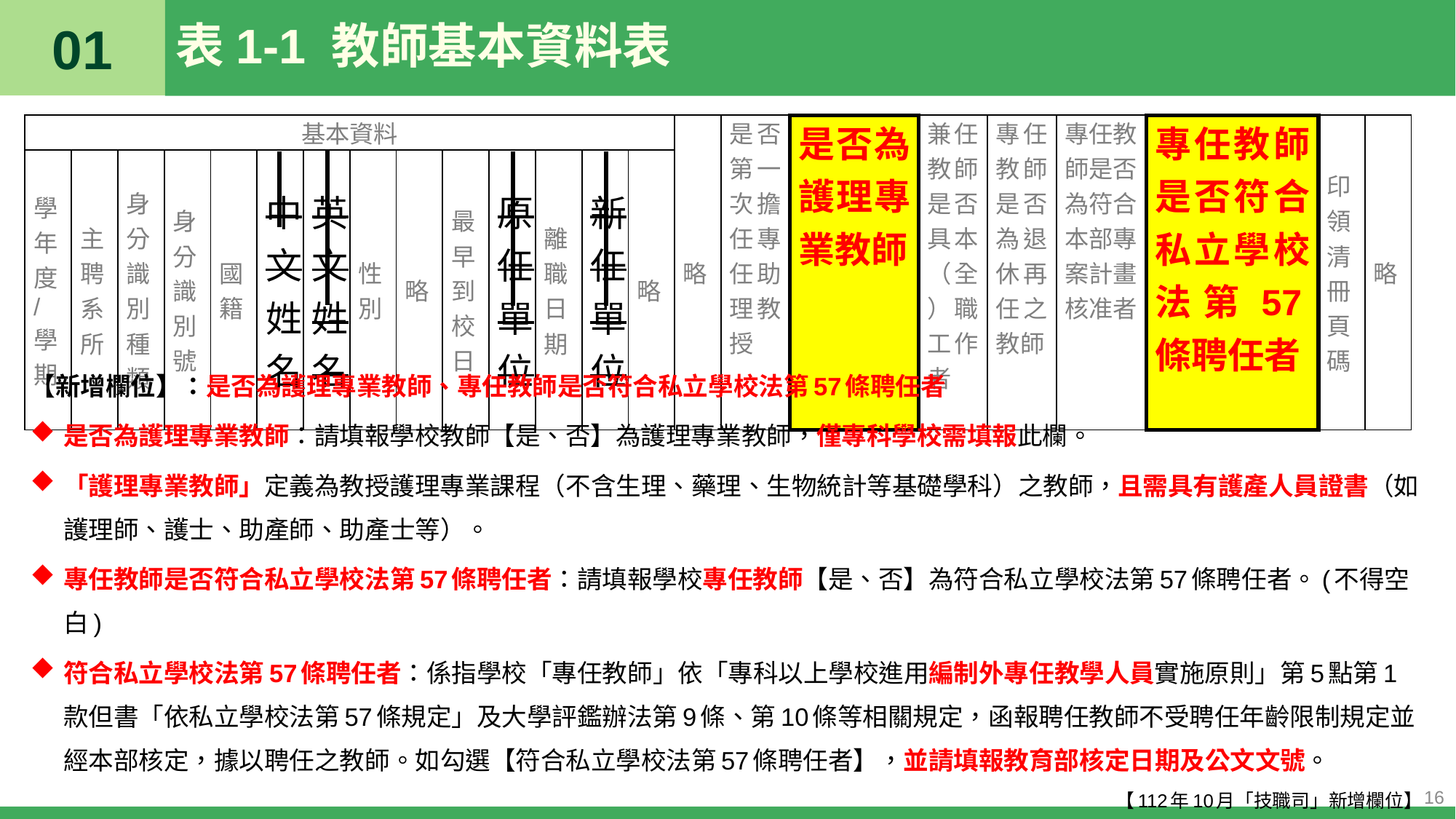

01
# 表1-1 教師基本資料表
| 基本資料 |  |  |  |  |  |  |  |  |  |  |  |  |  | 略 | 是否第一次擔任專任助理教授 | 是否為護理專業教師 | 兼任教師是否具本（全）職工作者 | 專任教師是否為退休再任之教師 | 專任教師是否為符合本部專案計畫核准者 | 專任教師是否符合私立學校法第57條聘任者 | 印領清冊頁碼 | 略 |
| --- | --- | --- | --- | --- | --- | --- | --- | --- | --- | --- | --- | --- | --- | --- | --- | --- | --- | --- | --- | --- | --- | --- |
| 學年度/學期 | 主聘系所 | 身分識別種類 | 身分識別號 | 國籍 | 中文姓名 | 英文姓名 | 性別 | 略 | 最早到校日 | 原任單位 | 離職日期 | 新任單位 | 略 |  |  |  |  |  |  |  |  |  |
【新增欄位】：是否為護理專業教師、專任教師是否符合私立學校法第57條聘任者
是否為護理專業教師：請填報學校教師【是、否】為護理專業教師，僅專科學校需填報此欄。
「護理專業教師」定義為教授護理專業課程（不含生理、藥理、生物統計等基礎學科）之教師，且需具有護產人員證書（如護理師、護士、助產師、助產士等）。
專任教師是否符合私立學校法第57條聘任者：請填報學校專任教師【是、否】為符合私立學校法第57條聘任者。(不得空白)
符合私立學校法第57條聘任者：係指學校「專任教師」依「專科以上學校進用編制外專任教學人員實施原則」第5點第1款但書「依私立學校法第57條規定」及大學評鑑辦法第9條、第10條等相關規定，函報聘任教師不受聘任年齡限制規定並經本部核定，據以聘任之教師。如勾選【符合私立學校法第57條聘任者】，並請填報教育部核定日期及公文文號。
【112年10月「技職司」新增欄位】
16